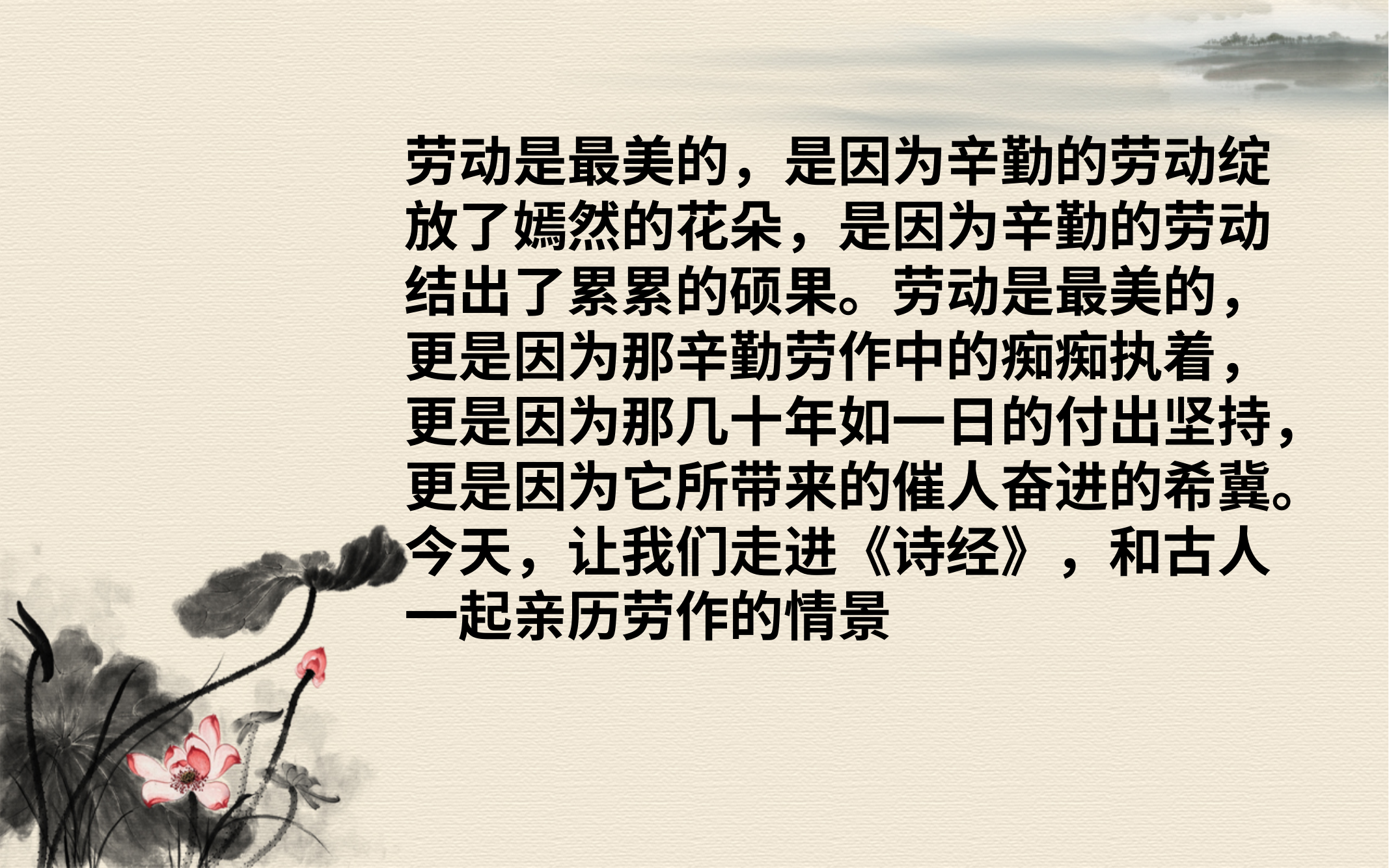

劳动是最美的，是因为辛勤的劳动绽放了嫣然的花朵，是因为辛勤的劳动结出了累累的硕果。劳动是最美的，更是因为那辛勤劳作中的痴痴执着，更是因为那几十年如一日的付出坚持，更是因为它所带来的催人奋进的希冀。今天，让我们走进《诗经》，和古人一起亲历劳作的情景